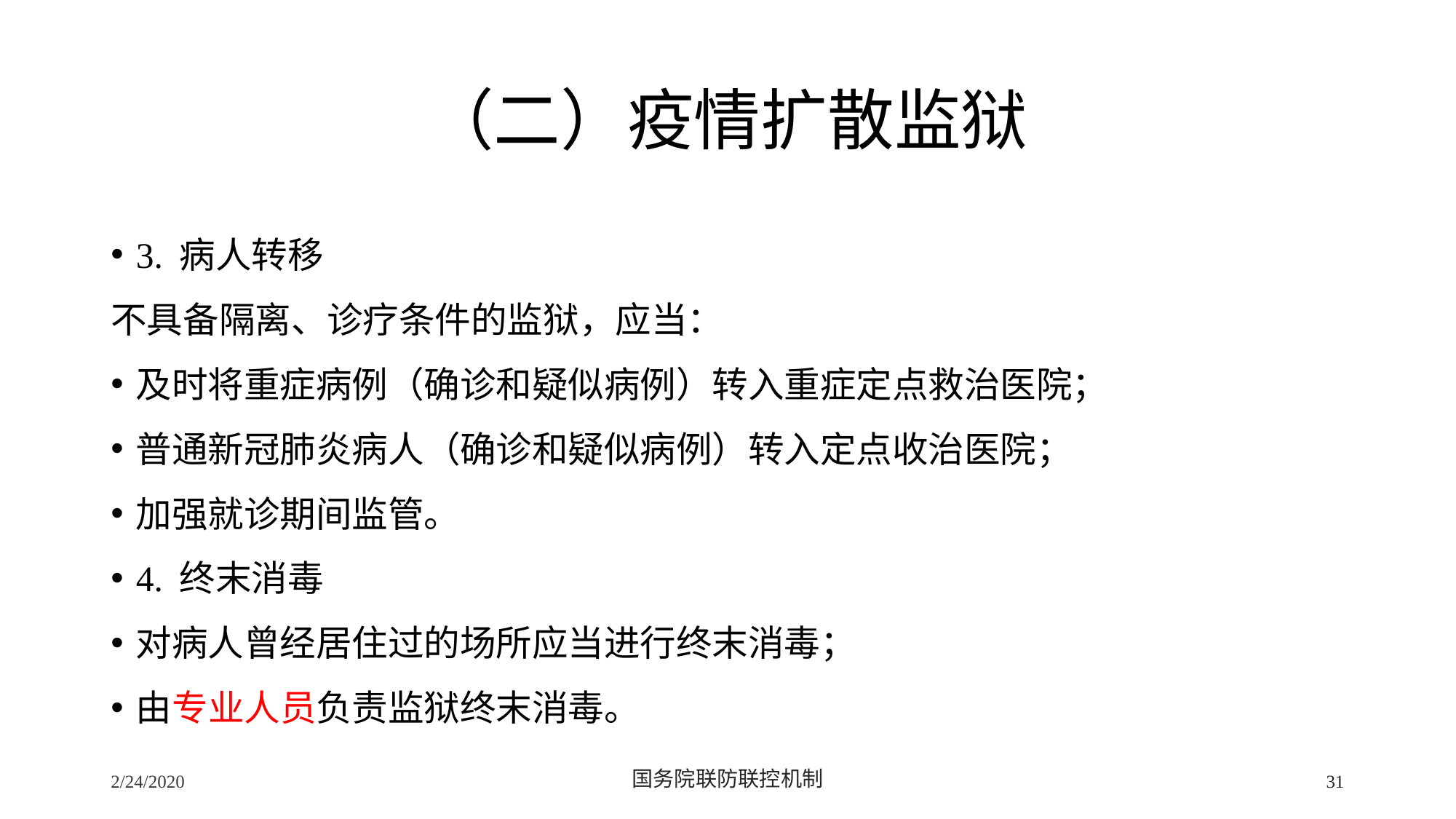

# （二）疫情扩散监狱
3. 病人转移
不具备隔离、诊疗条件的监狱，应当：
及时将重症病例（确诊和疑似病例）转入重症定点救治医院；
普通新冠肺炎病人（确诊和疑似病例）转入定点收治医院；
加强就诊期间监管。
4. 终末消毒
对病人曾经居住过的场所应当进行终末消毒；
由专业人员负责监狱终末消毒。
2/24/2020
国务院联防联控机制
31